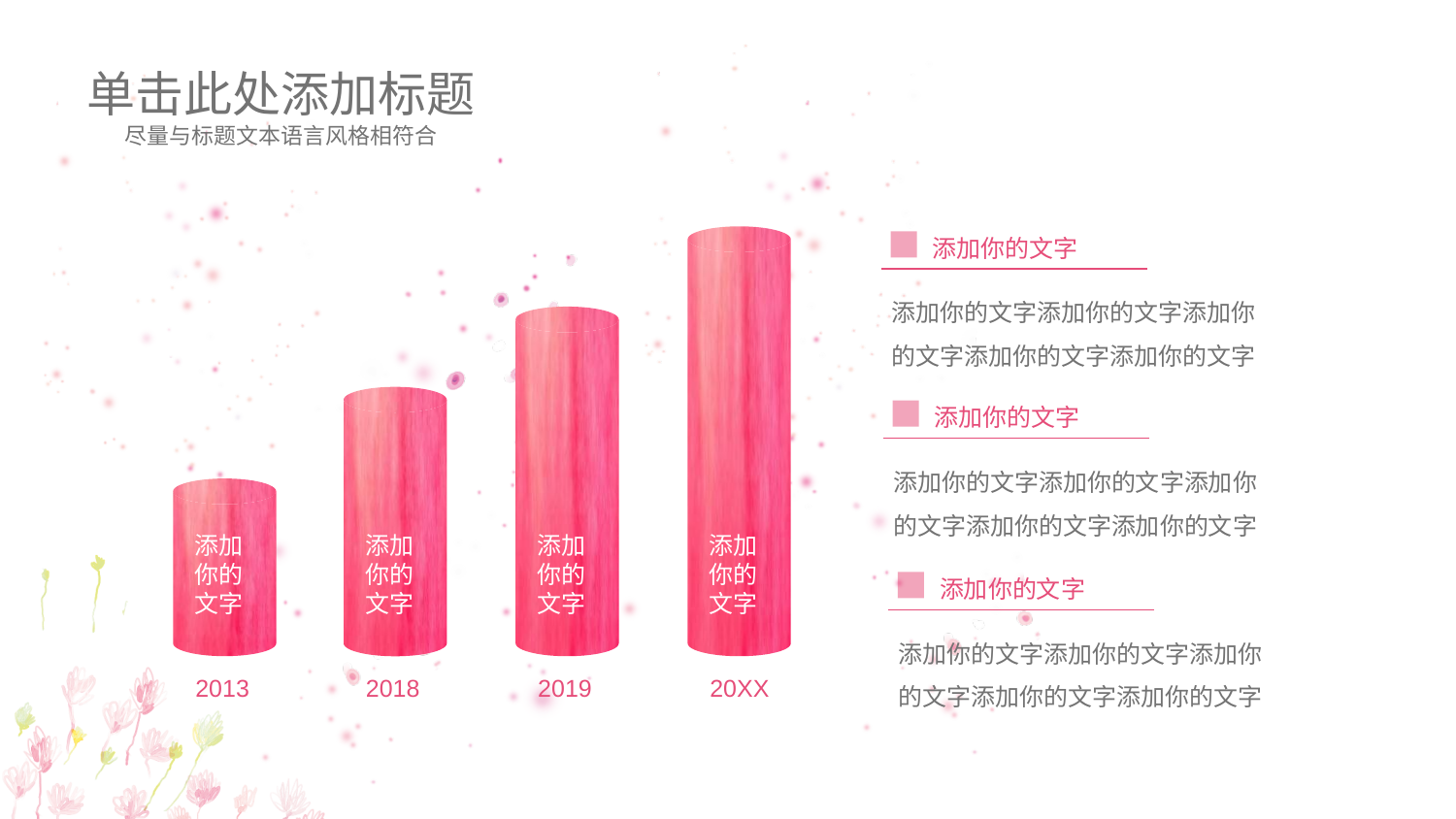

单击此处添加标题
尽量与标题文本语言风格相符合
添加你的文字

添加你的文字添加你的文字添加你的文字添加你的文字添加你的文字

添加你的文字

添加你的文字添加你的文字添加你的文字添加你的文字添加你的文字

添加你的文字
添加你的文字
添加你的文字
添加你的文字
添加你的文字

添加你的文字添加你的文字添加你的文字添加你的文字添加你的文字
2013
2018
2019
20XX